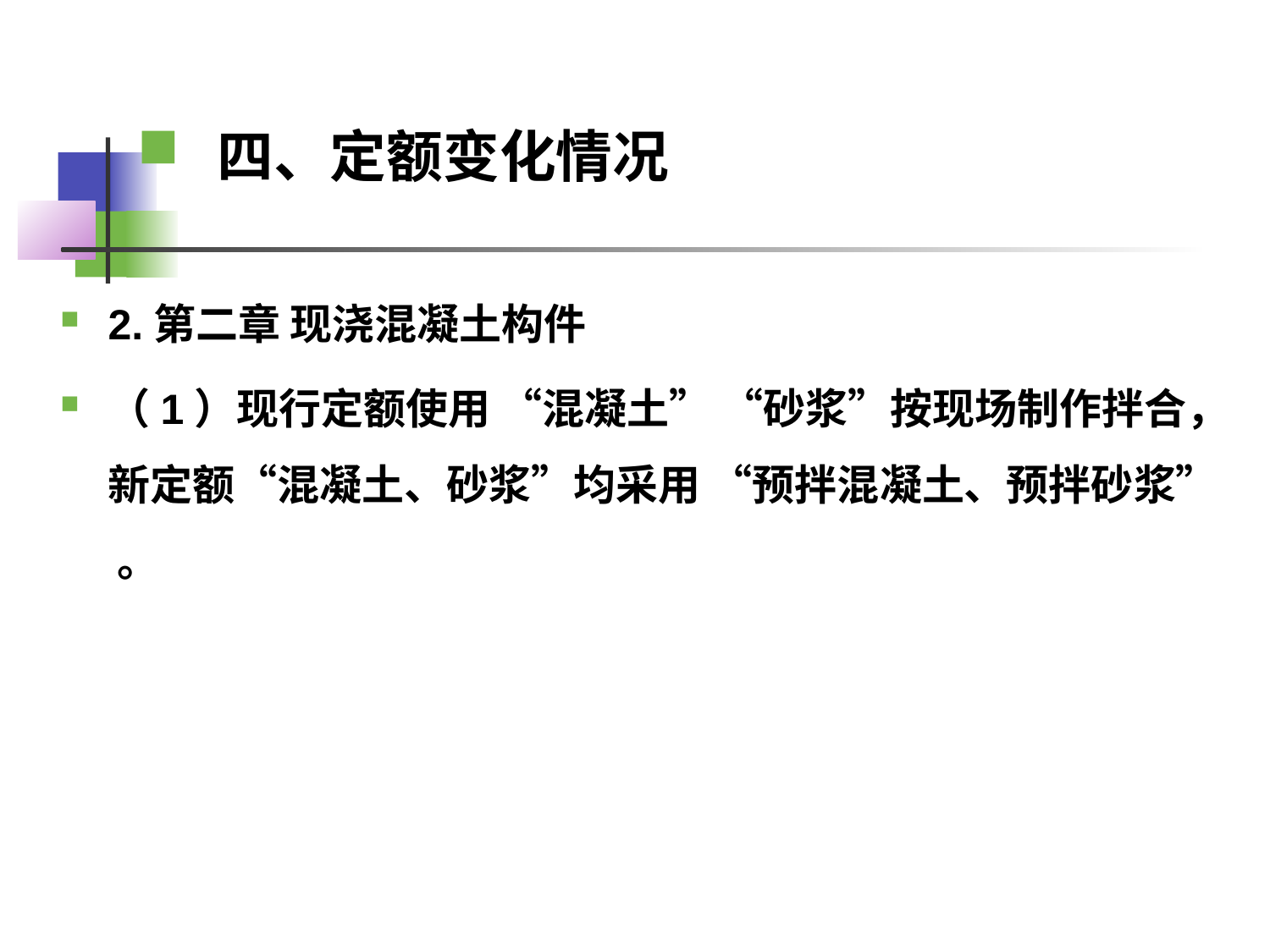

四、定额变化情况
2.第二章 现浇混凝土构件
（1）现行定额使用 “混凝土” “砂浆”按现场制作拌合，新定额“混凝土、砂浆”均采用 “预拌混凝土、预拌砂浆” 。